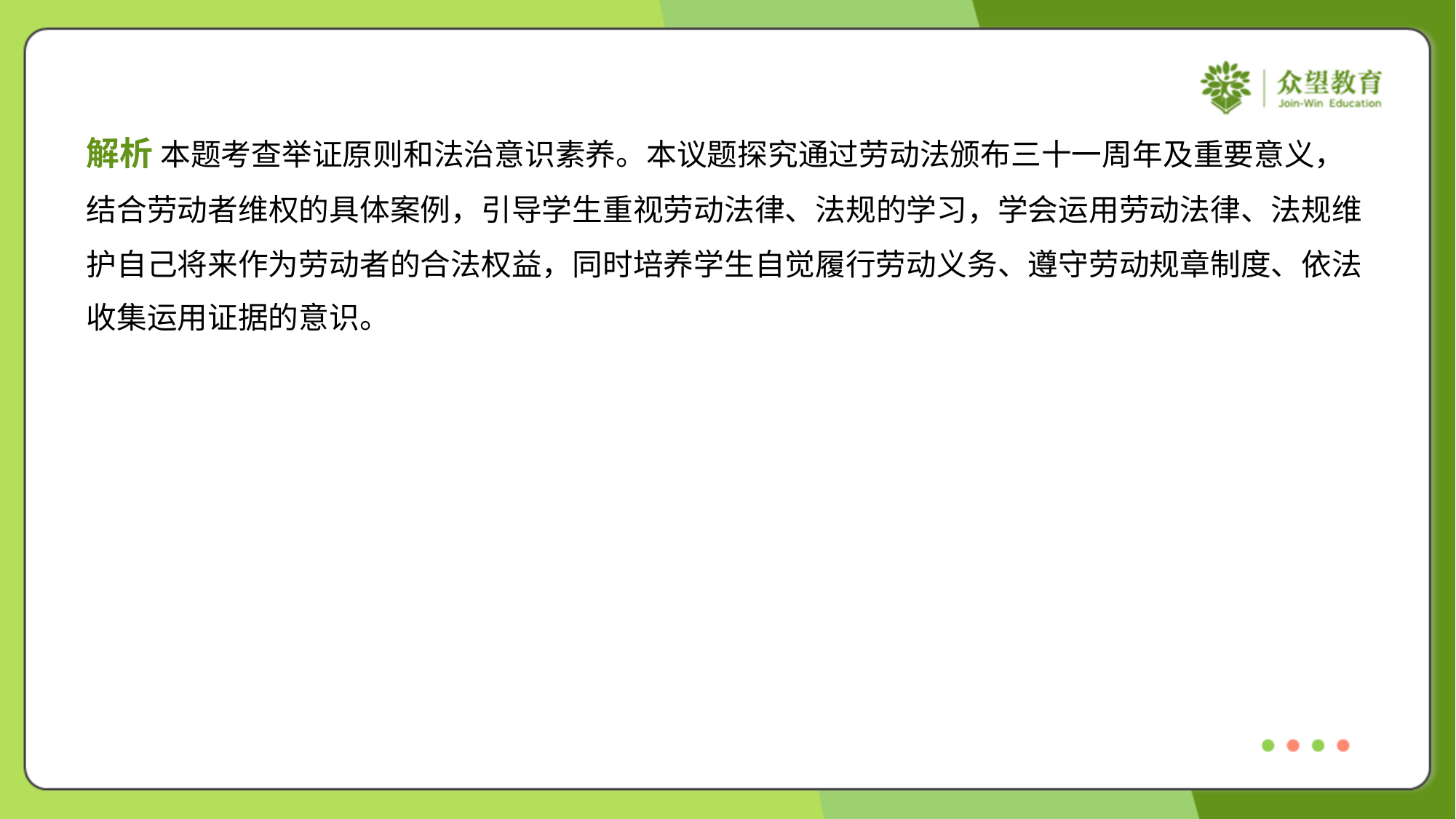

解析 本题考查举证原则和法治意识素养。本议题探究通过劳动法颁布三十一周年及重要意义，
结合劳动者维权的具体案例，引导学生重视劳动法律、法规的学习，学会运用劳动法律、法规维
护自己将来作为劳动者的合法权益，同时培养学生自觉履行劳动义务、遵守劳动规章制度、依法
收集运用证据的意识。